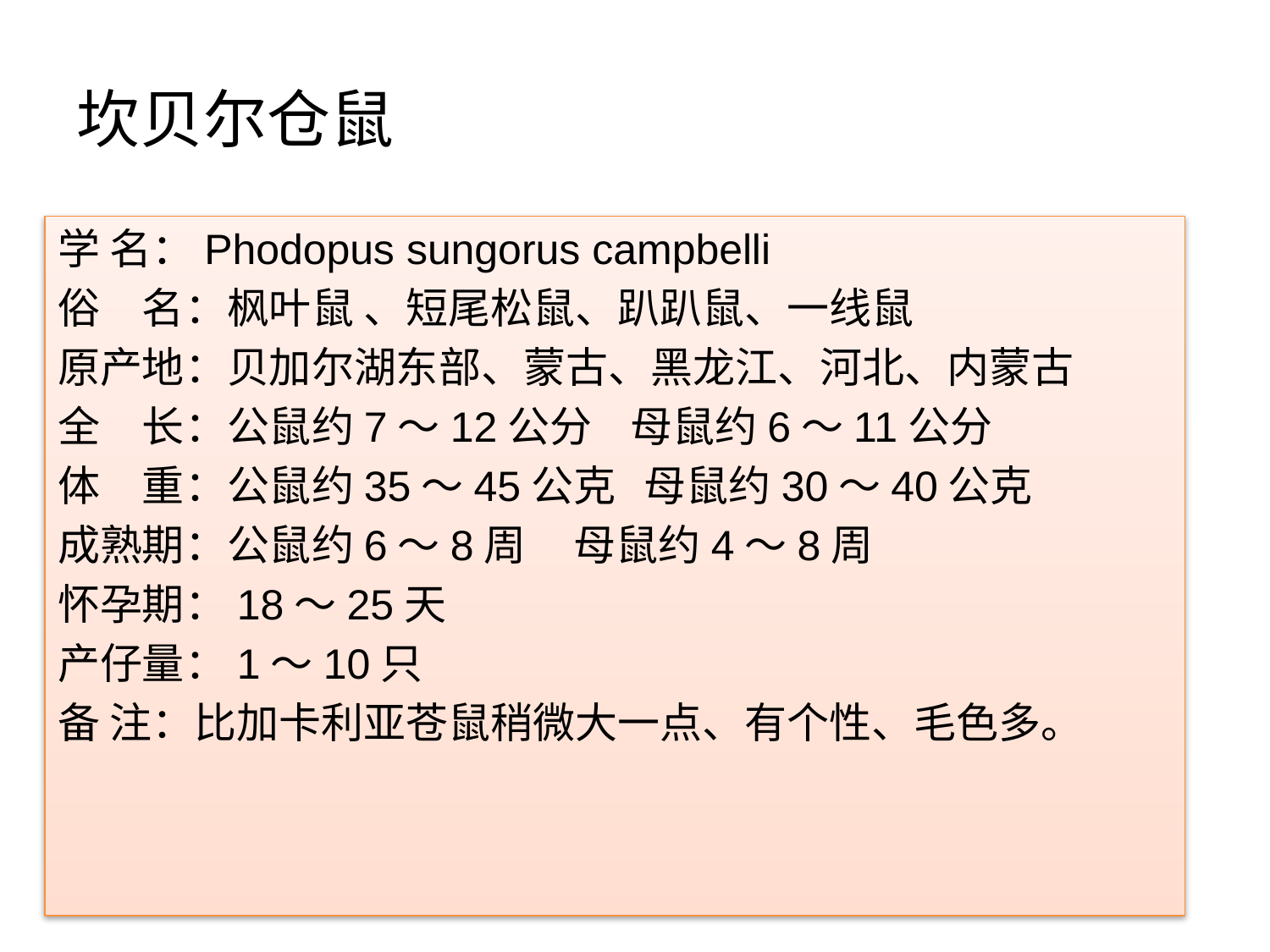

# 坎贝尔仓鼠
学 名：Phodopus sungorus campbelli
俗　名：枫叶鼠 、短尾松鼠、趴趴鼠、一线鼠
原产地：贝加尔湖东部、蒙古、黑龙江、河北、内蒙古
全　长：公鼠约7～12公分    母鼠约6～11公分
体　重：公鼠约35～45公克   母鼠约30～40公克
成熟期：公鼠约6～8周     母鼠约4～8周
怀孕期：18～25天
产仔量：1～10只
备 注：比加卡利亚苍鼠稍微大一点、有个性、毛色多。